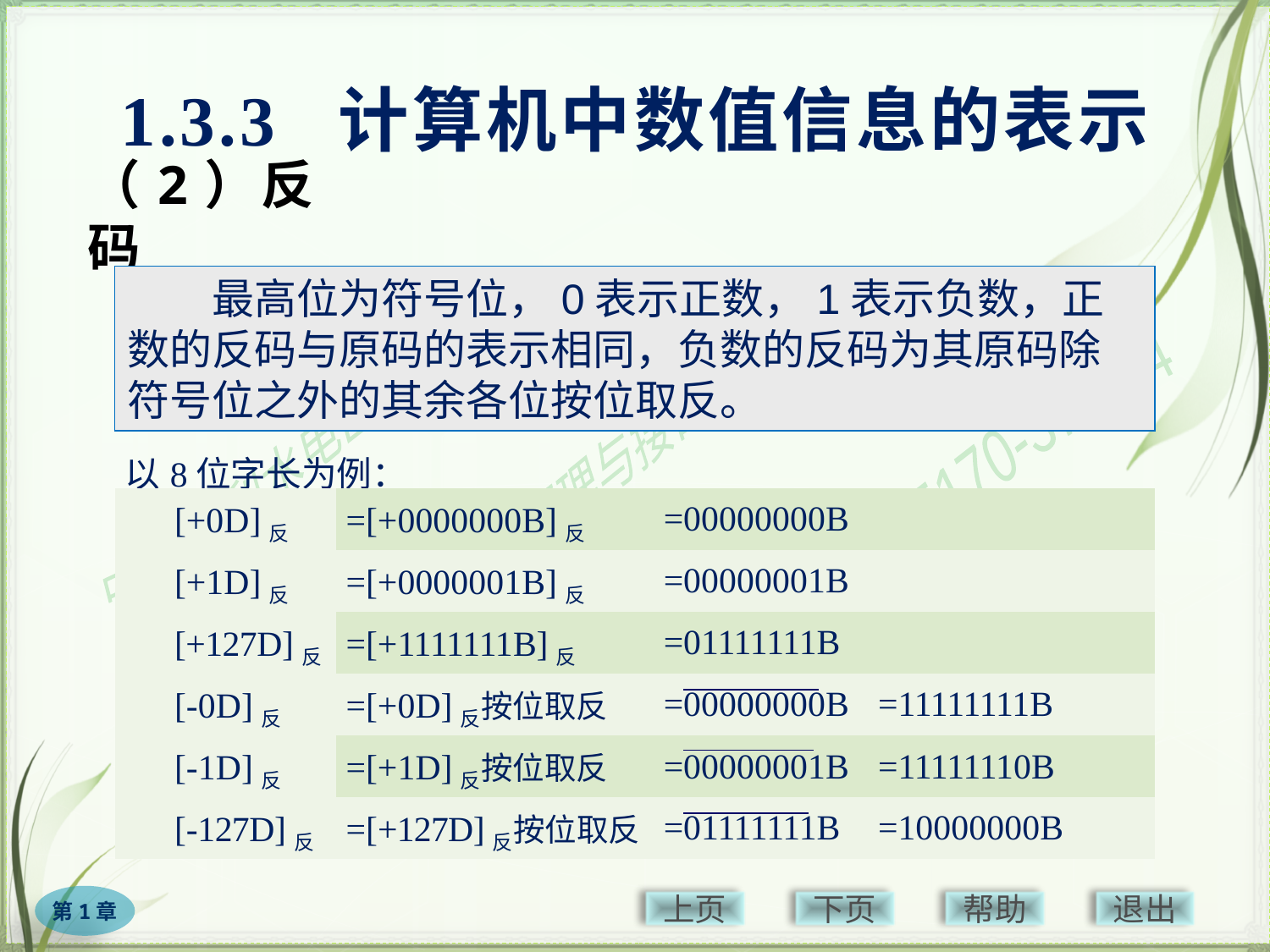

1.3.3  计算机中数值信息的表示
# （2）反码
最高位为符号位，0表示正数，1表示负数，正数的反码与原码的表示相同，负数的反码为其原码除符号位之外的其余各位按位取反。
| 以8位字长为例： |  |  |  |
| --- | --- | --- | --- |
| [+0D]反 | =[+0000000B]反 | =00000000B |  |
| [+1D]反 | =[+0000001B]反 | =00000001B |  |
| [+127D]反 | =[+1111111B]反 | =01111111B |  |
| [-0D]反 | =[+0D]反按位取反 | =00000000B | =11111111B |
| [-1D]反 | =[+1D]反按位取反 | =00000001B | =11111110B |
| [-127D]反 | =[+127D]反按位取反 | =01111111B | =10000000B |